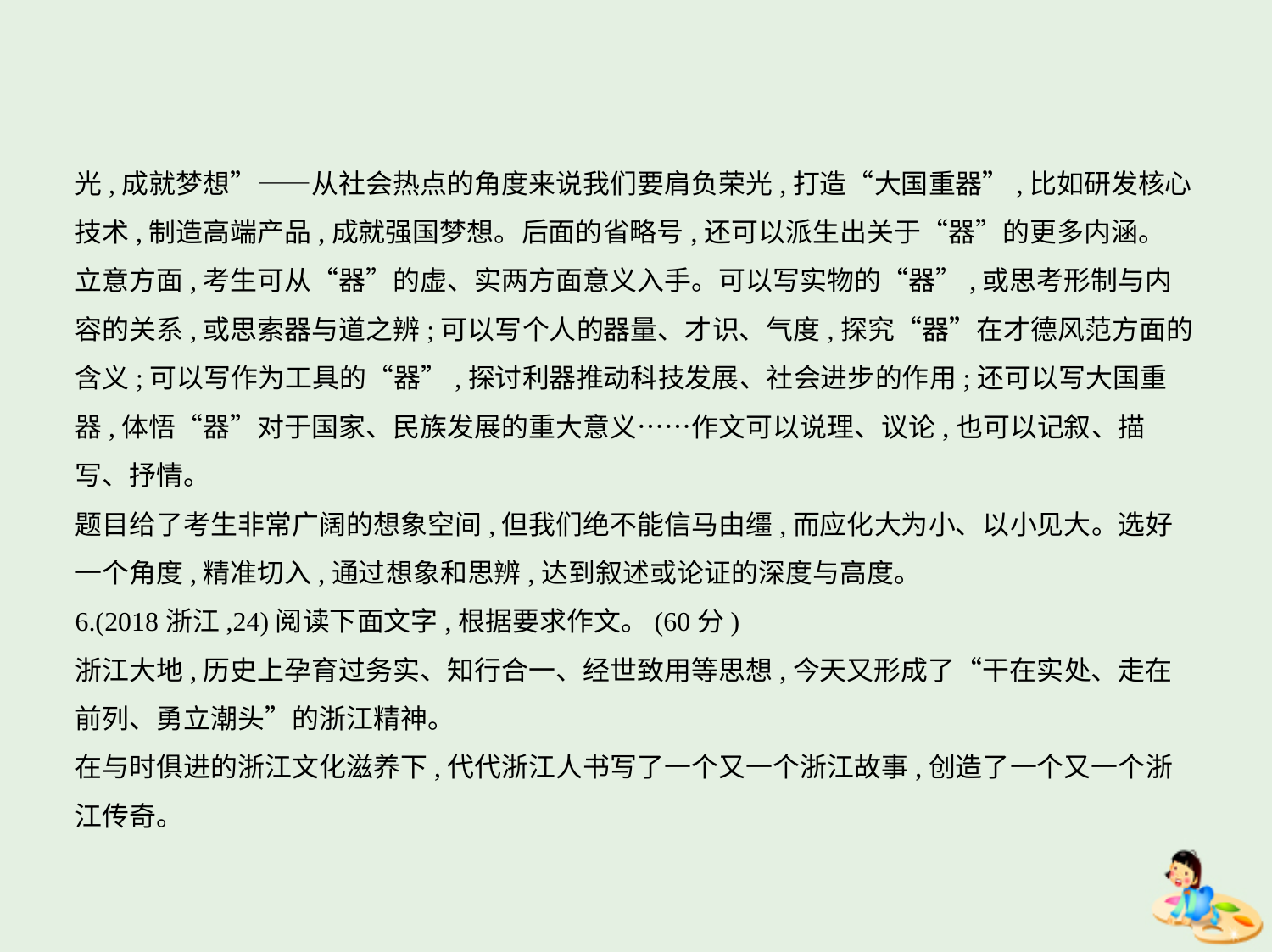

光,成就梦想”——从社会热点的角度来说我们要肩负荣光,打造“大国重器”,比如研发核心
技术,制造高端产品,成就强国梦想。后面的省略号,还可以派生出关于“器”的更多内涵。
立意方面,考生可从“器”的虚、实两方面意义入手。可以写实物的“器”,或思考形制与内
容的关系,或思索器与道之辨;可以写个人的器量、才识、气度,探究“器”在才德风范方面的
含义;可以写作为工具的“器”,探讨利器推动科技发展、社会进步的作用;还可以写大国重
器,体悟“器”对于国家、民族发展的重大意义……作文可以说理、议论,也可以记叙、描
写、抒情。
题目给了考生非常广阔的想象空间,但我们绝不能信马由缰,而应化大为小、以小见大。选好
一个角度,精准切入,通过想象和思辨,达到叙述或论证的深度与高度。
6.(2018浙江,24)阅读下面文字,根据要求作文。(60分)
浙江大地,历史上孕育过务实、知行合一、经世致用等思想,今天又形成了“干在实处、走在
前列、勇立潮头”的浙江精神。
在与时俱进的浙江文化滋养下,代代浙江人书写了一个又一个浙江故事,创造了一个又一个浙
江传奇。